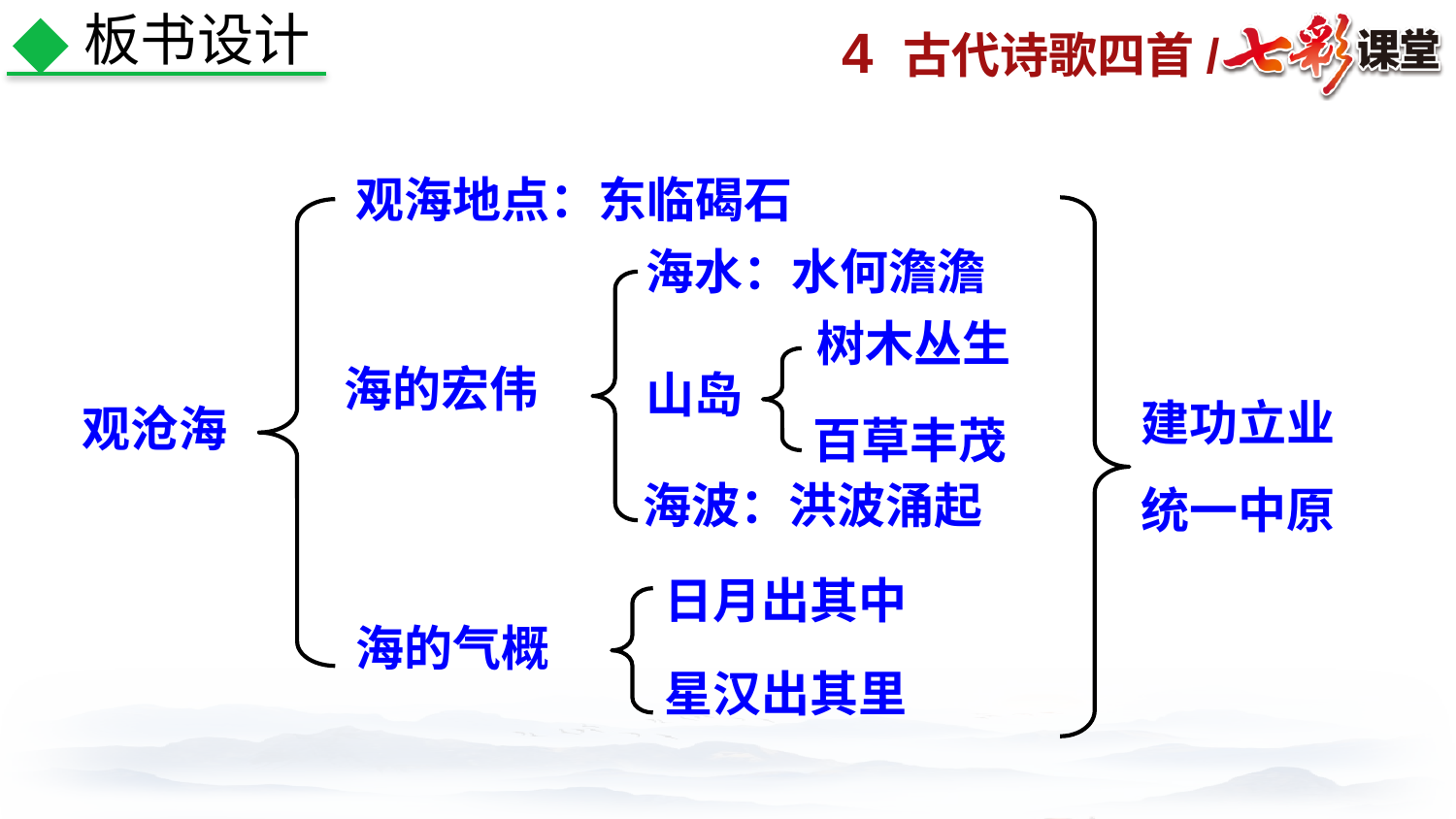

板书设计

观海地点：东临碣石

海水：水何澹澹

树木丛生

海的宏伟
建功立业
统一中原
山岛
观沧海
百草丰茂
海波：洪波涌起
日月出其中
星汉出其里

海的气概